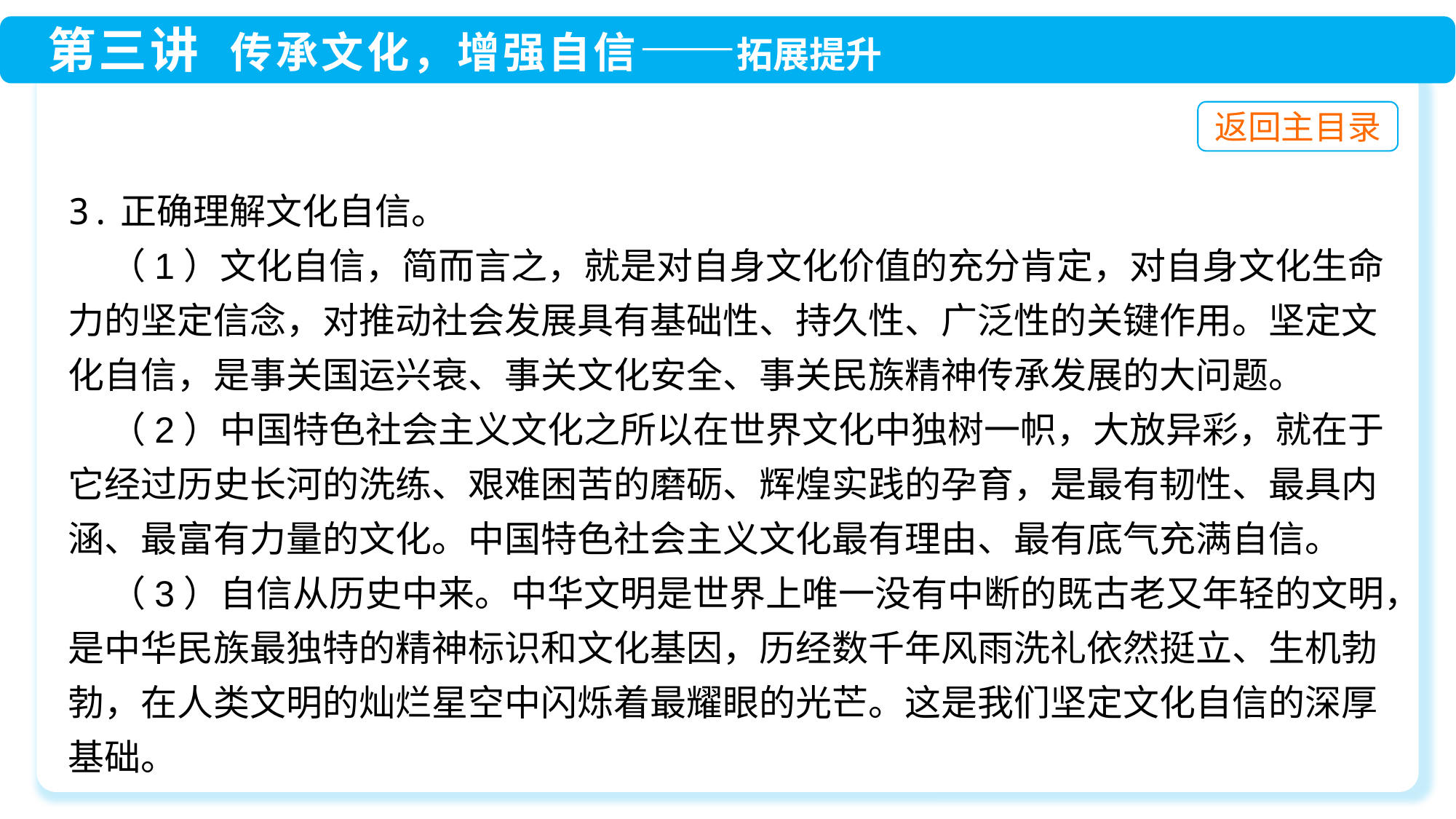

3.正确理解文化自信。
    （1）文化自信，简而言之，就是对自身文化价值的充分肯定，对自身文化生命力的坚定信念，对推动社会发展具有基础性、持久性、广泛性的关键作用。坚定文化自信，是事关国运兴衰、事关文化安全、事关民族精神传承发展的大问题。
    （2）中国特色社会主义文化之所以在世界文化中独树一帜，大放异彩，就在于它经过历史长河的洗练、艰难困苦的磨砺、辉煌实践的孕育，是最有韧性、最具内涵、最富有力量的文化。中国特色社会主义文化最有理由、最有底气充满自信。
    （3）自信从历史中来。中华文明是世界上唯一没有中断的既古老又年轻的文明，是中华民族最独特的精神标识和文化基因，历经数千年风雨洗礼依然挺立、生机勃勃，在人类文明的灿烂星空中闪烁着最耀眼的光芒。这是我们坚定文化自信的深厚基础。